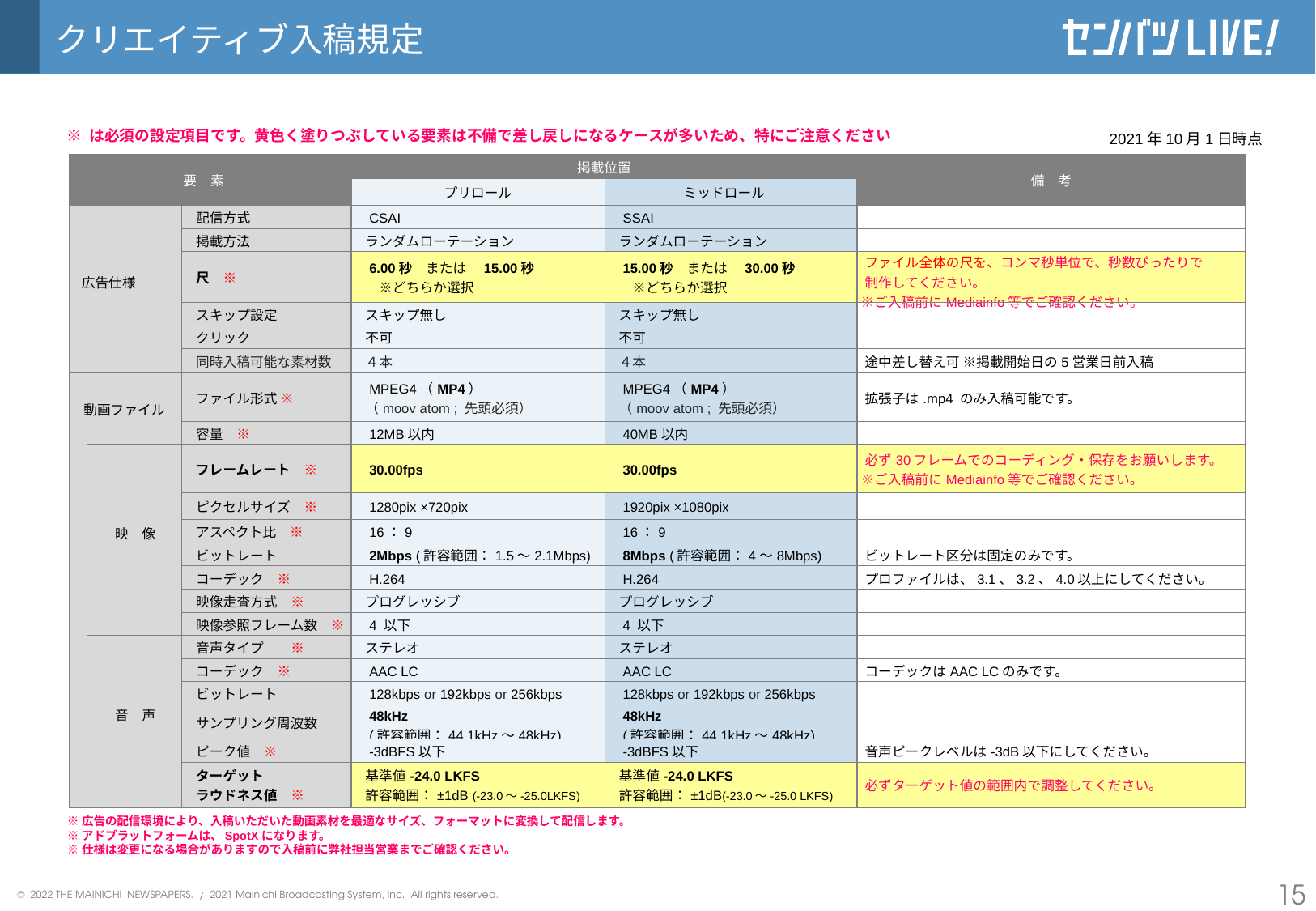

クリエイティブ入稿規定
※ は必須の設定項目です。黄色く塗りつぶしている要素は不備で差し戻しになるケースが多いため、特にご注意ください
2021年10月1日時点
| 要　素 |  |  | 掲載位置 |  | 備　考 |
| --- | --- | --- | --- | --- | --- |
|  |  |  | プリロール | ミッドロール |  |
| 広告仕様 |  | 配信方式 | CSAI | SSAI |  |
|  |  | 掲載方法 | ランダムローテーション | ランダムローテーション |  |
|  |  | 尺　※ | 6.00秒　または　15.00秒　 　　※どちらか選択 | 15.00秒　または　30.00秒　 　　※どちらか選択 | ファイル全体の尺を、コンマ秒単位で、秒数ぴったりで 制作してください。 ※ご入稿前にMediainfo等でご確認ください。 |
|  |  | スキップ設定 | スキップ無し | スキップ無し |  |
|  |  | クリック | 不可 | 不可 |  |
|  |  | 同時入稿可能な素材数 | ４本 | ４本 | 途中差し替え可 ※掲載開始日の5営業日前入稿 |
| 動画ファイル |  | ファイル形式 ※ | MPEG4（MP4） 　（moov atom ; 先頭必須） | MPEG4（MP4） 　（moov atom ; 先頭必須） | 拡張子は.mp4 のみ入稿可能です。 |
|  |  | 容量　※ | 12MB以内 | 40MB以内 |  |
|  | 映　像 | フレームレート　※ | 30.00fps | 30.00fps | 必ず30フレームでのコーディング・保存をお願いします。 ※ご入稿前にMediainfo等でご確認ください。 |
|  |  | ピクセルサイズ　※ | 1280pix ×720pix | 1920pix ×1080pix |  |
|  |  | アスペクト比　※ | 16：9 | 16：9 |  |
|  |  | ビットレート | 2Mbps (許容範囲：1.5〜2.1Mbps) | 8Mbps (許容範囲：4〜8Mbps) | ビットレート区分は固定のみです。 |
|  |  | コーデック　※ | H.264 | H.264 | プロファイルは、3.1、3.2、4.0以上にしてください。 |
|  |  | 映像走査方式　※ | プログレッシブ | プログレッシブ |  |
|  |  | 映像参照フレーム数　※ | 4 以下 | 4 以下 |  |
|  | 音　声 | 音声タイプ　　※ | ステレオ | ステレオ |  |
|  |  | コーデック　※ | AAC LC | AAC LC | コーデックはAAC LCのみです。 |
|  |  | ビットレート | 128kbps or 192kbps or 256kbps | 128kbps or 192kbps or 256kbps |  |
|  |  | サンプリング周波数 | 48kHz 　(許容範囲：44.1kHz～48kHz) | 48kHz 　(許容範囲：44.1kHz～48kHz) |  |
|  |  | ピーク値　※ | -3dBFS以下 | -3dBFS以下 | ⾳声ピークレベルは-3dB以下にしてください。 |
|  |  | ターゲット 　ラウドネス値　※ | 基準値-24.0 LKFS　 　許容範囲：±1dB (-23.0～-25.0LKFS) | 基準値-24.0 LKFS 　許容範囲：±1dB(-23.0～-25.0 LKFS) | 必ずターゲット値の範囲内で調整してください。 |
※広告の配信環境により、入稿いただいた動画素材を最適なサイズ、フォーマットに変換して配信します。
※アドプラットフォームは、SpotXになります。
※仕様は変更になる場合がありますので入稿前に弊社担当営業までご確認ください。